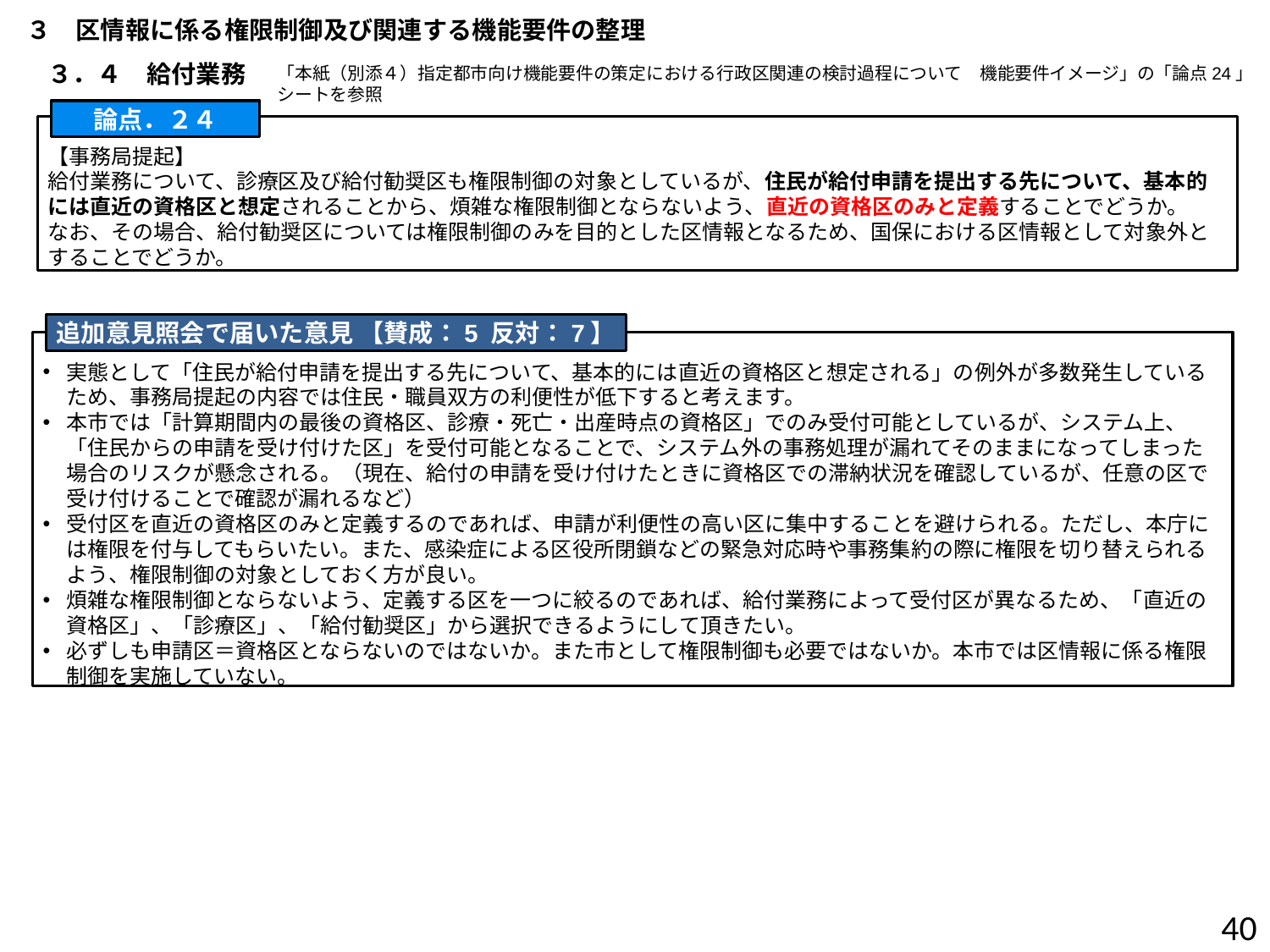

３　区情報に係る権限制御及び関連する機能要件の整理
３．４　給付業務
「本紙（別添４）指定都市向け機能要件の策定における行政区関連の検討過程について　機能要件イメージ」の「論点24」シートを参照
論点．２４

【事務局提起】
給付業務について、診療区及び給付勧奨区も権限制御の対象としているが、住民が給付申請を提出する先について、基本的には直近の資格区と想定されることから、煩雑な権限制御とならないよう、直近の資格区のみと定義することでどうか。
なお、その場合、給付勧奨区については権限制御のみを目的とした区情報となるため、国保における区情報として対象外とすることでどうか。
追加意見照会で届いた意見 【賛成：5 反対：7】

実態として「住民が給付申請を提出する先について、基本的には直近の資格区と想定される」の例外が多数発生しているため、事務局提起の内容では住民・職員双方の利便性が低下すると考えます。
本市では「計算期間内の最後の資格区、診療・死亡・出産時点の資格区」でのみ受付可能としているが、システム上、「住民からの申請を受け付けた区」を受付可能となることで、システム外の事務処理が漏れてそのままになってしまった場合のリスクが懸念される。（現在、給付の申請を受け付けたときに資格区での滞納状況を確認しているが、任意の区で受け付けることで確認が漏れるなど）
受付区を直近の資格区のみと定義するのであれば、申請が利便性の高い区に集中することを避けられる。ただし、本庁には権限を付与してもらいたい。また、感染症による区役所閉鎖などの緊急対応時や事務集約の際に権限を切り替えられるよう、権限制御の対象としておく方が良い。
煩雑な権限制御とならないよう、定義する区を一つに絞るのであれば、給付業務によって受付区が異なるため、「直近の資格区」、「診療区」、「給付勧奨区」から選択できるようにして頂きたい。
必ずしも申請区＝資格区とならないのではないか。また市として権限制御も必要ではないか。本市では区情報に係る権限制御を実施していない。
40